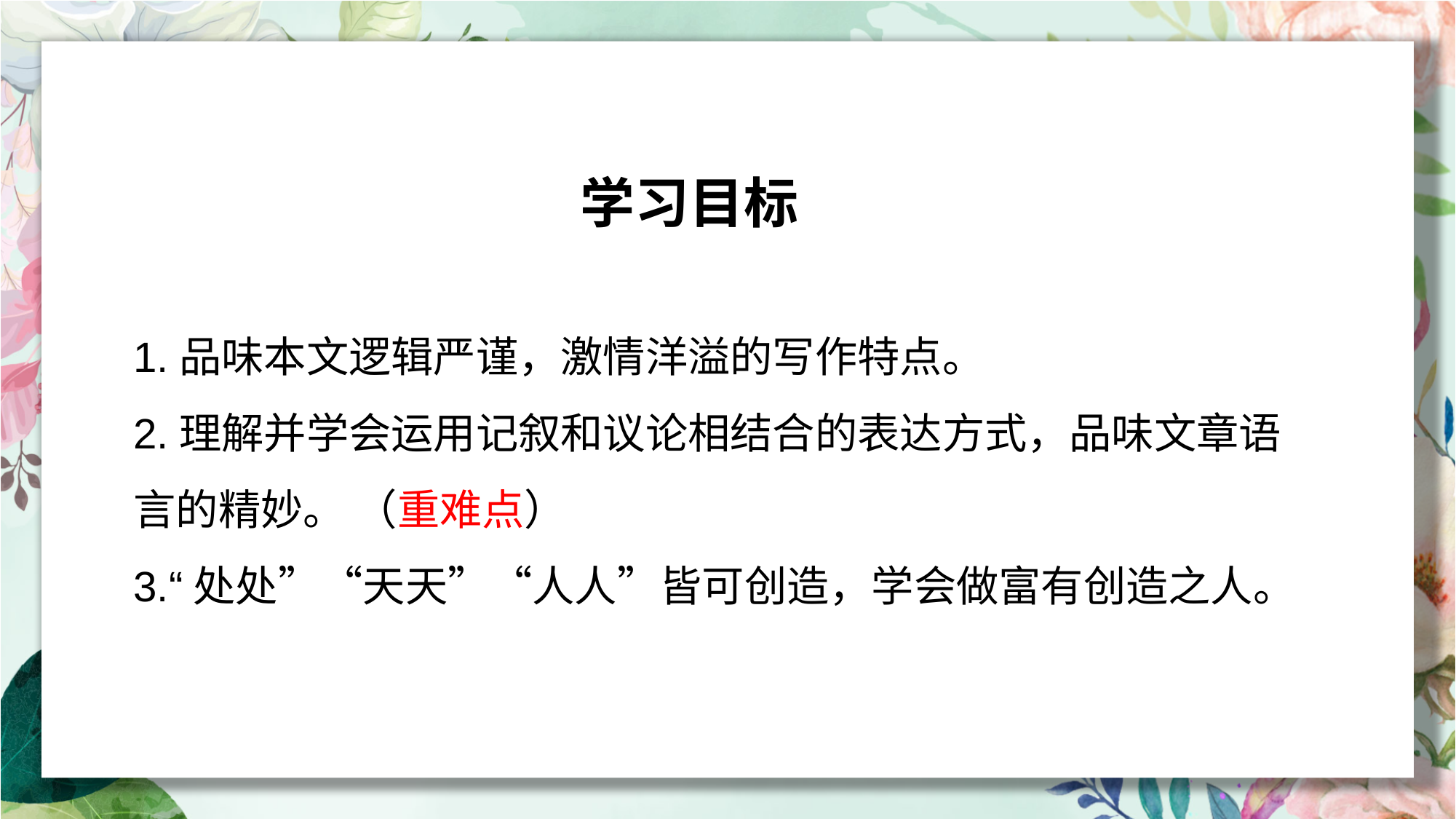

学习目标
1.品味本文逻辑严谨，激情洋溢的写作特点。
2.理解并学会运用记叙和议论相结合的表达方式，品味文章语言的精妙。 （重难点）
3.“处处”“天天”“人人”皆可创造，学会做富有创造之人。